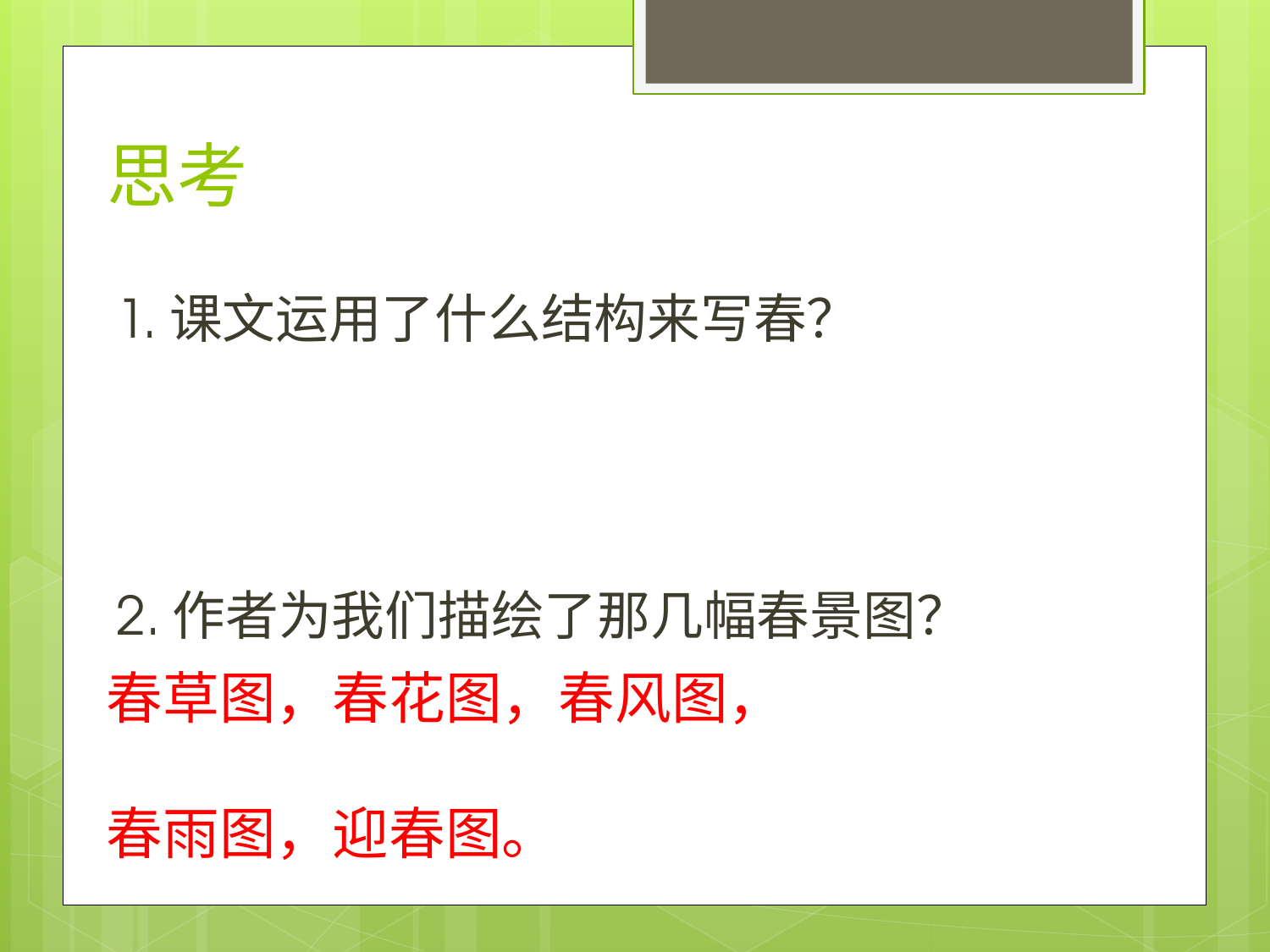

# 思考

1.课文运用了什么结构来写春？

2.作者为我们描绘了那几幅春景图？

春草图，春花图，春风图，

春雨图，迎春图。